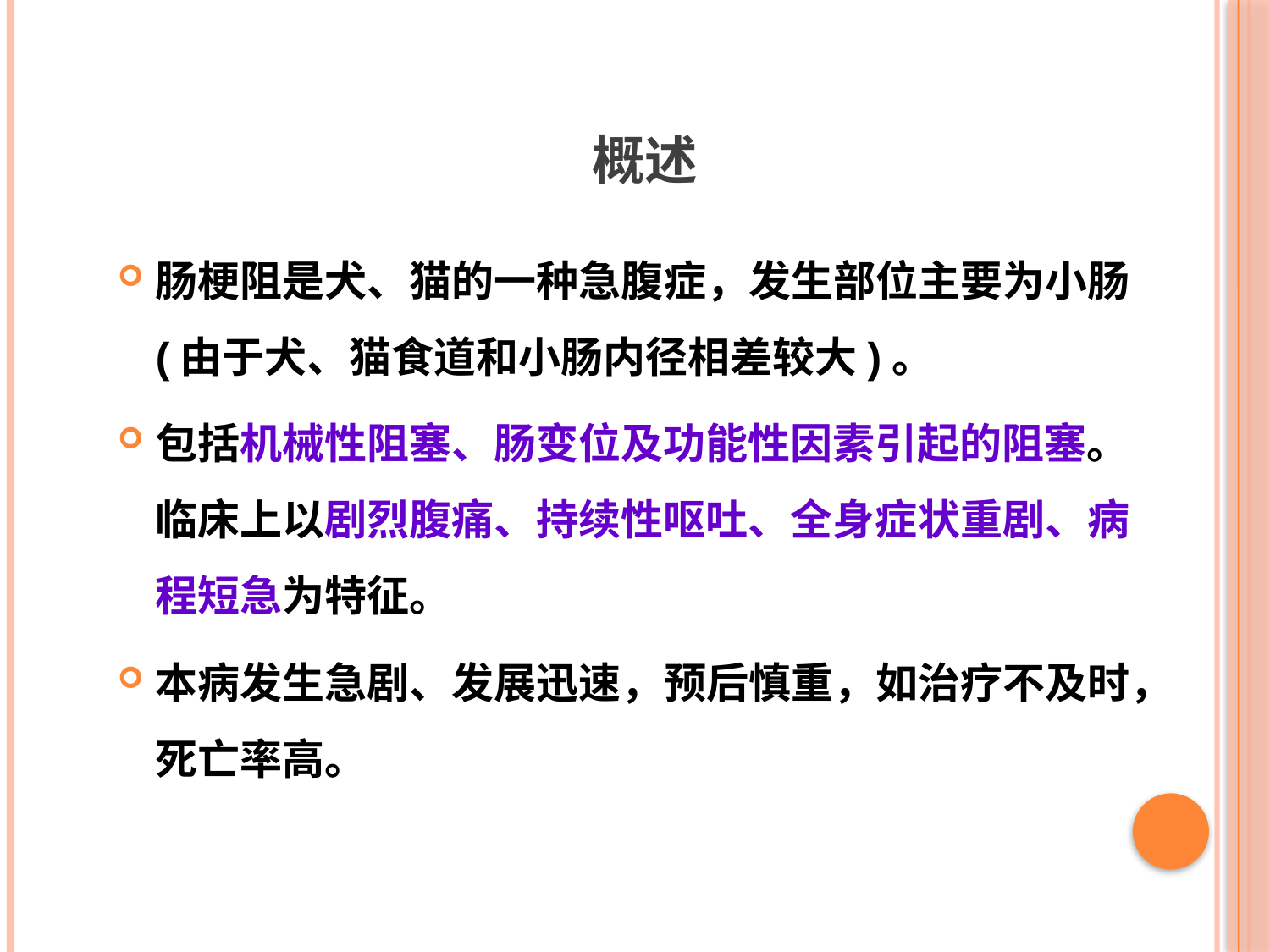

# 概述
肠梗阻是犬、猫的一种急腹症，发生部位主要为小肠 (由于犬、猫食道和小肠内径相差较大)。
包括机械性阻塞、肠变位及功能性因素引起的阻塞。临床上以剧烈腹痛、持续性呕吐、全身症状重剧、病程短急为特征。
本病发生急剧、发展迅速，预后慎重，如治疗不及时，死亡率高。